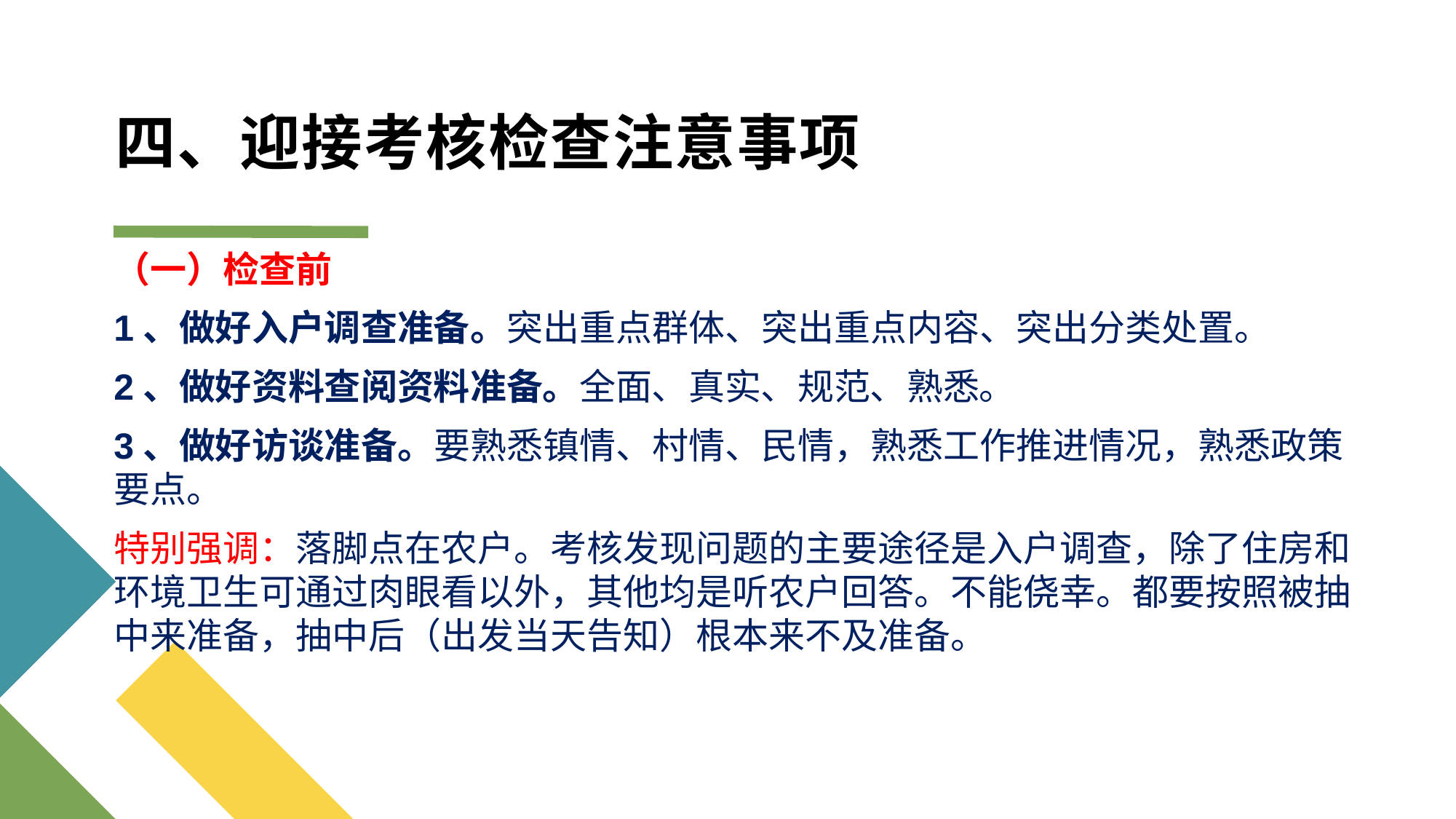

# 四、迎接考核检查注意事项
（一）检查前
1、做好入户调查准备。突出重点群体、突出重点内容、突出分类处置。
2、做好资料查阅资料准备。全面、真实、规范、熟悉。
3、做好访谈准备。要熟悉镇情、村情、民情，熟悉工作推进情况，熟悉政策要点。
特别强调：落脚点在农户。考核发现问题的主要途径是入户调查，除了住房和环境卫生可通过肉眼看以外，其他均是听农户回答。不能侥幸。都要按照被抽中来准备，抽中后（出发当天告知）根本来不及准备。